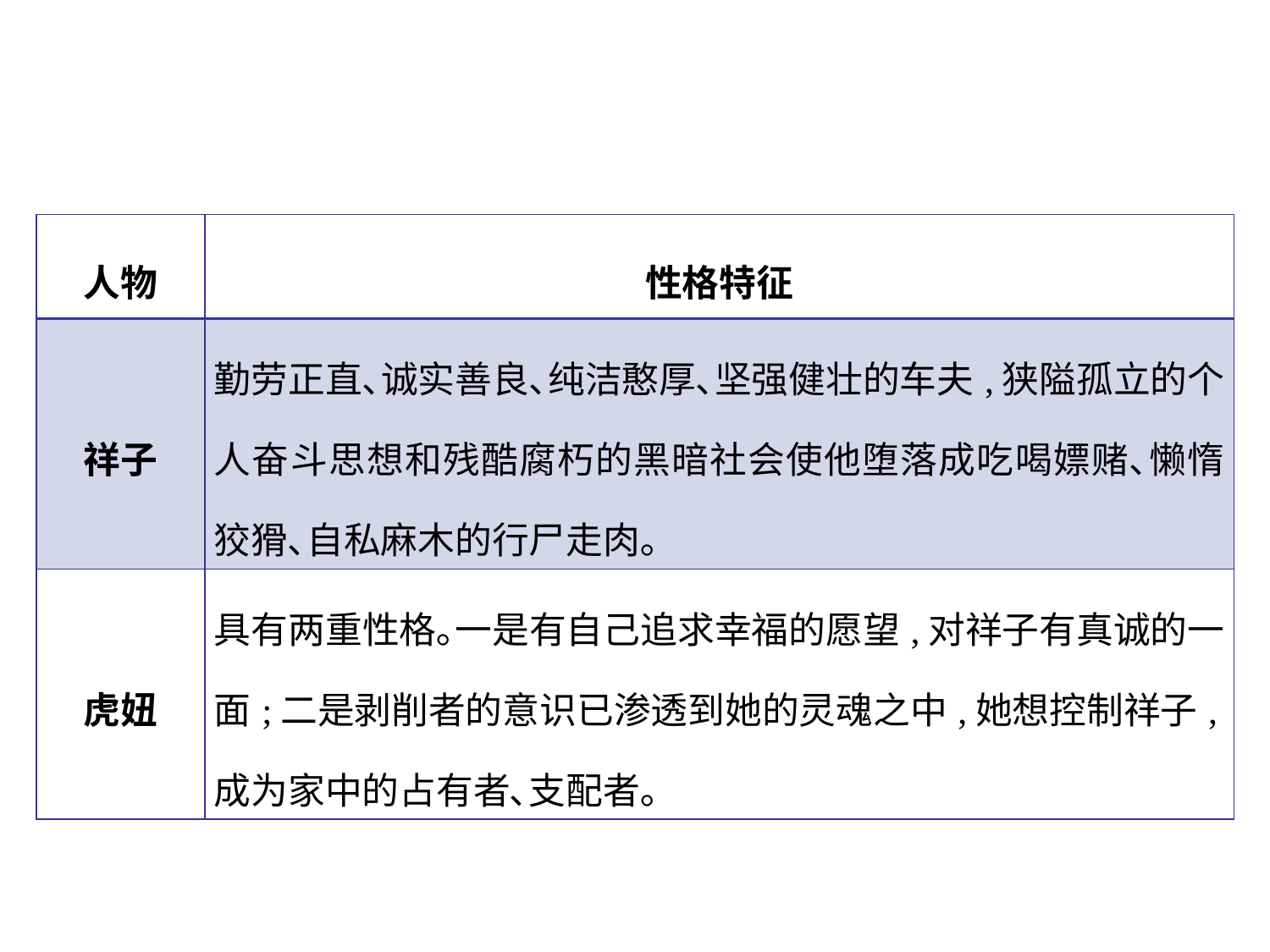

| 人物 | 性格特征 |
| --- | --- |
| 祥子 | 勤劳正直､诚实善良､纯洁憨厚､坚强健壮的车夫,狭隘孤立的个人奋斗思想和残酷腐朽的黑暗社会使他堕落成吃喝嫖赌､懒惰狡猾､自私麻木的行尸走肉｡ |
| 虎妞 | 具有两重性格｡一是有自己追求幸福的愿望,对祥子有真诚的一面;二是剥削者的意识已渗透到她的灵魂之中,她想控制祥子,成为家中的占有者､支配者｡ |